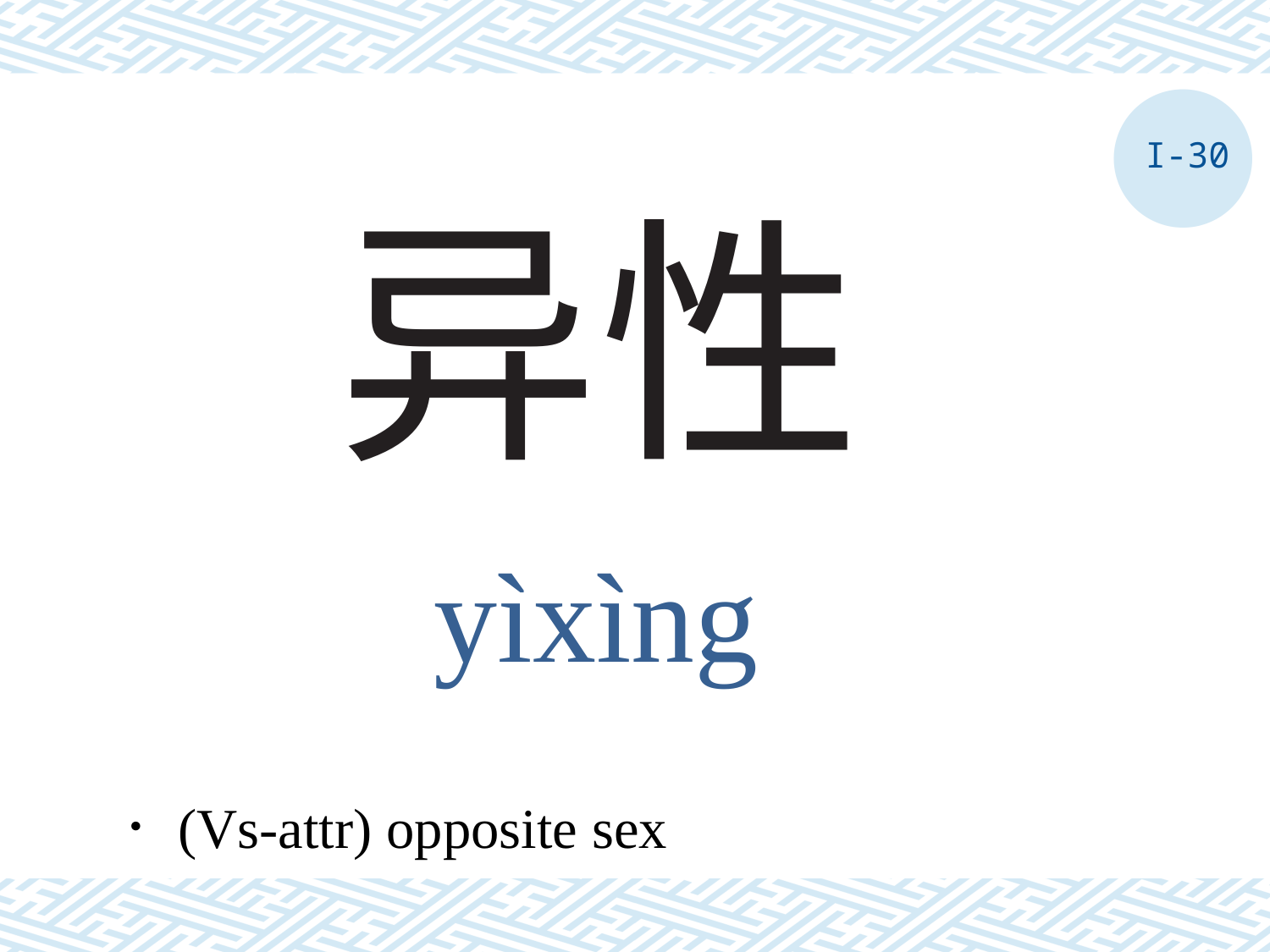

I-30

# 异性
yìxìng
．(Vs-attr) opposite sex